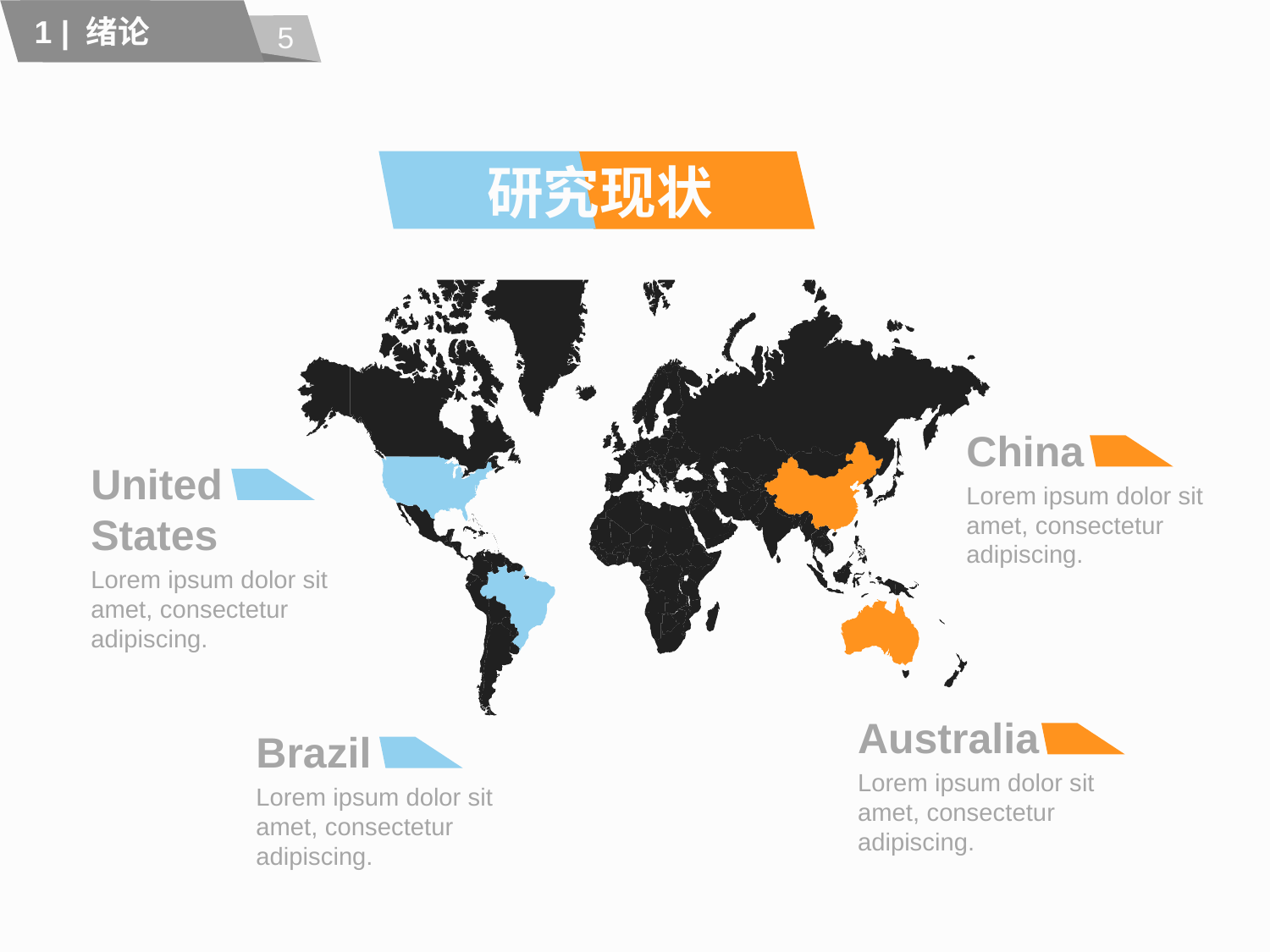

5
1 | 绪论
# 研究现状

China
Lorem ipsum dolor sit amet, consectetur adipiscing.

United States
Lorem ipsum dolor sit amet, consectetur adipiscing.

Australia
Lorem ipsum dolor sit amet, consectetur adipiscing.

Brazil
Lorem ipsum dolor sit amet, consectetur adipiscing.

around the globe